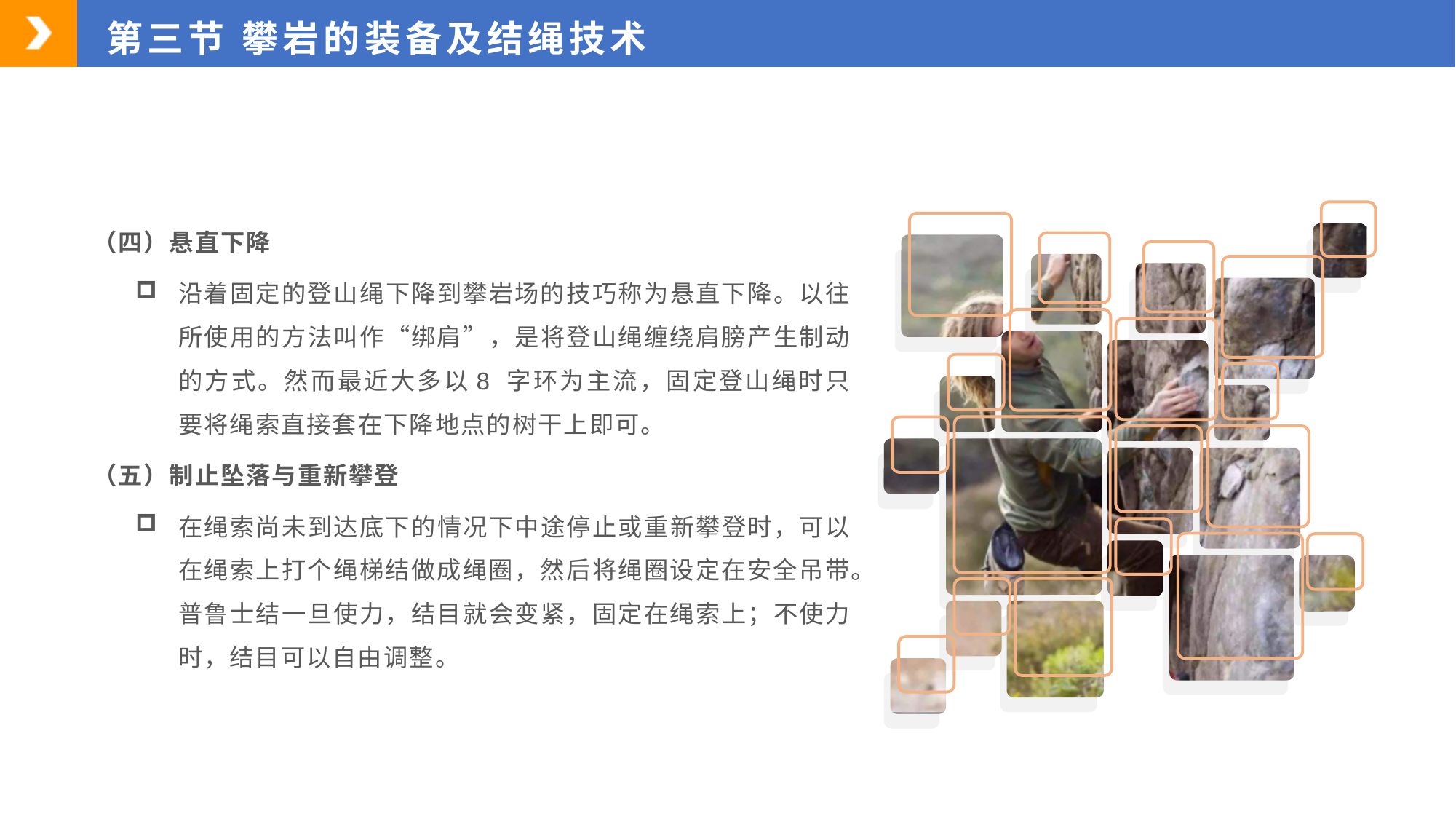

第三节 攀岩的装备及结绳技术

（四）悬直下降
沿着固定的登山绳下降到攀岩场的技巧称为悬直下降。以往所使用的方法叫作“绑肩”，是将登山绳缠绕肩膀产生制动的方式。然而最近大多以8 字环为主流，固定登山绳时只要将绳索直接套在下降地点的树干上即可。
（五）制止坠落与重新攀登
在绳索尚未到达底下的情况下中途停止或重新攀登时，可以在绳索上打个绳梯结做成绳圈，然后将绳圈设定在安全吊带。普鲁士结一旦使力，结目就会变紧，固定在绳索上；不使力时，结目可以自由调整。